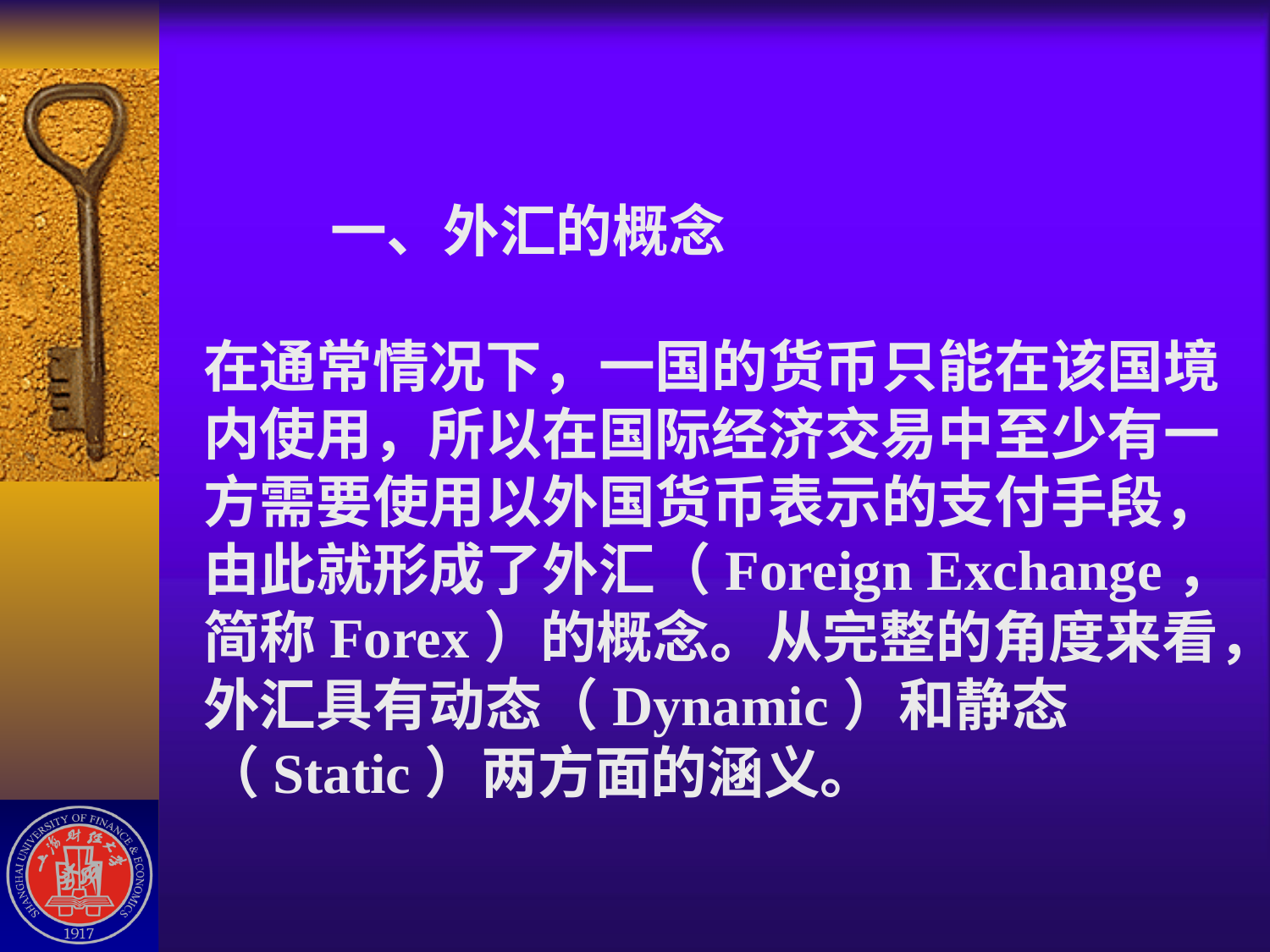

# 一、外汇的概念 在通常情况下，一国的货币只能在该国境内使用，所以在国际经济交易中至少有一方需要使用以外国货币表示的支付手段，由此就形成了外汇（Foreign Exchange，简称Forex）的概念。从完整的角度来看，外汇具有动态（Dynamic）和静态（Static）两方面的涵义。